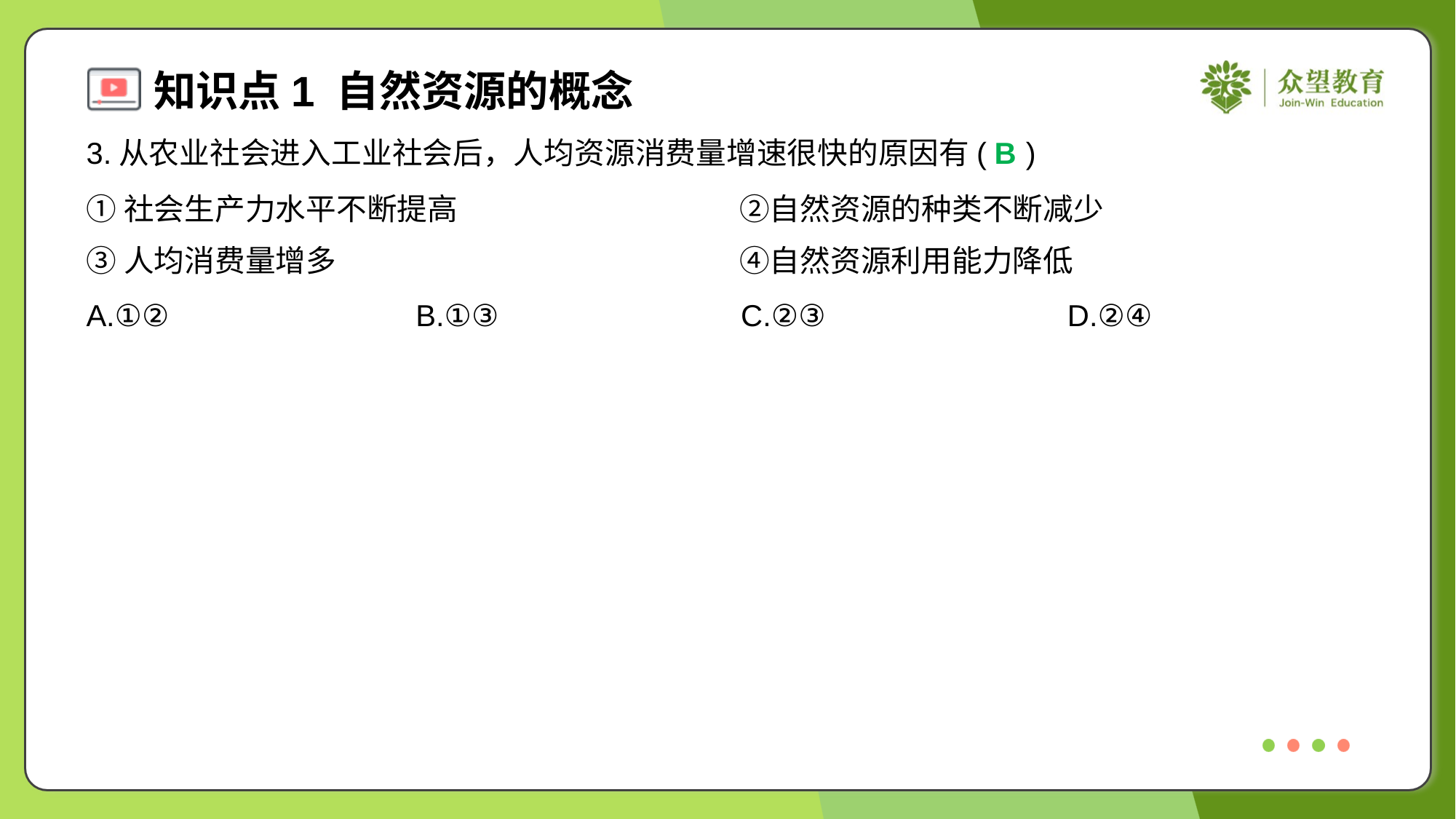

3.从农业社会进入工业社会后，人均资源消费量增速很快的原因有(     )
B
①社会生产力水平不断提高	②自然资源的种类不断减少
③人均消费量增多	④自然资源利用能力降低
A.①②	B.①③	C.②③	D.②④